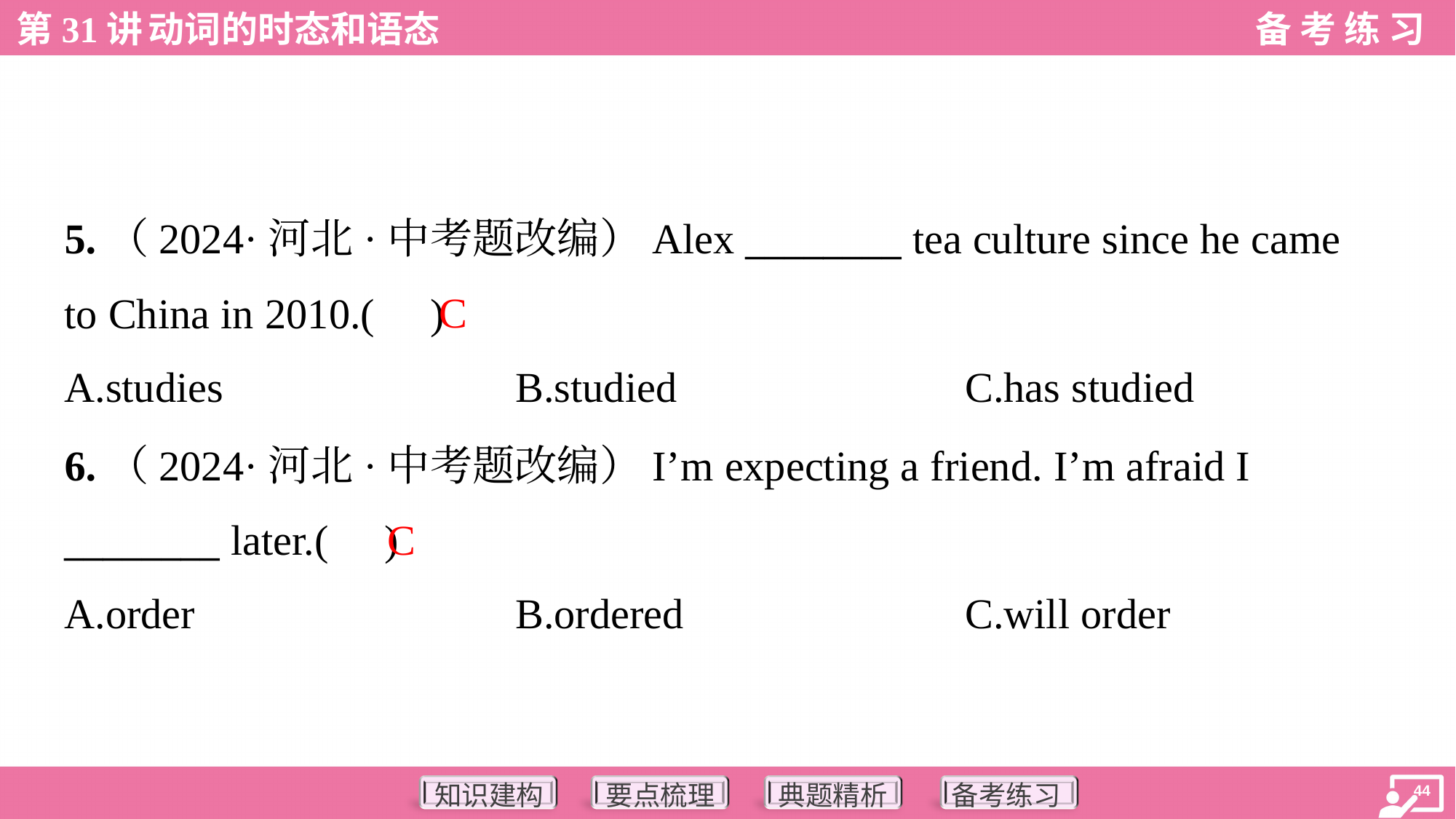

5.（2024·河北·中考题改编）Alex ________ tea culture since he came
to China in 2010.(     )
C
A.studies	B.studied	C.has studied
6.（2024·河北·中考题改编）I’m expecting a friend. I’m afraid I
________ later.(     )
C
A.order	B.ordered	C.will order